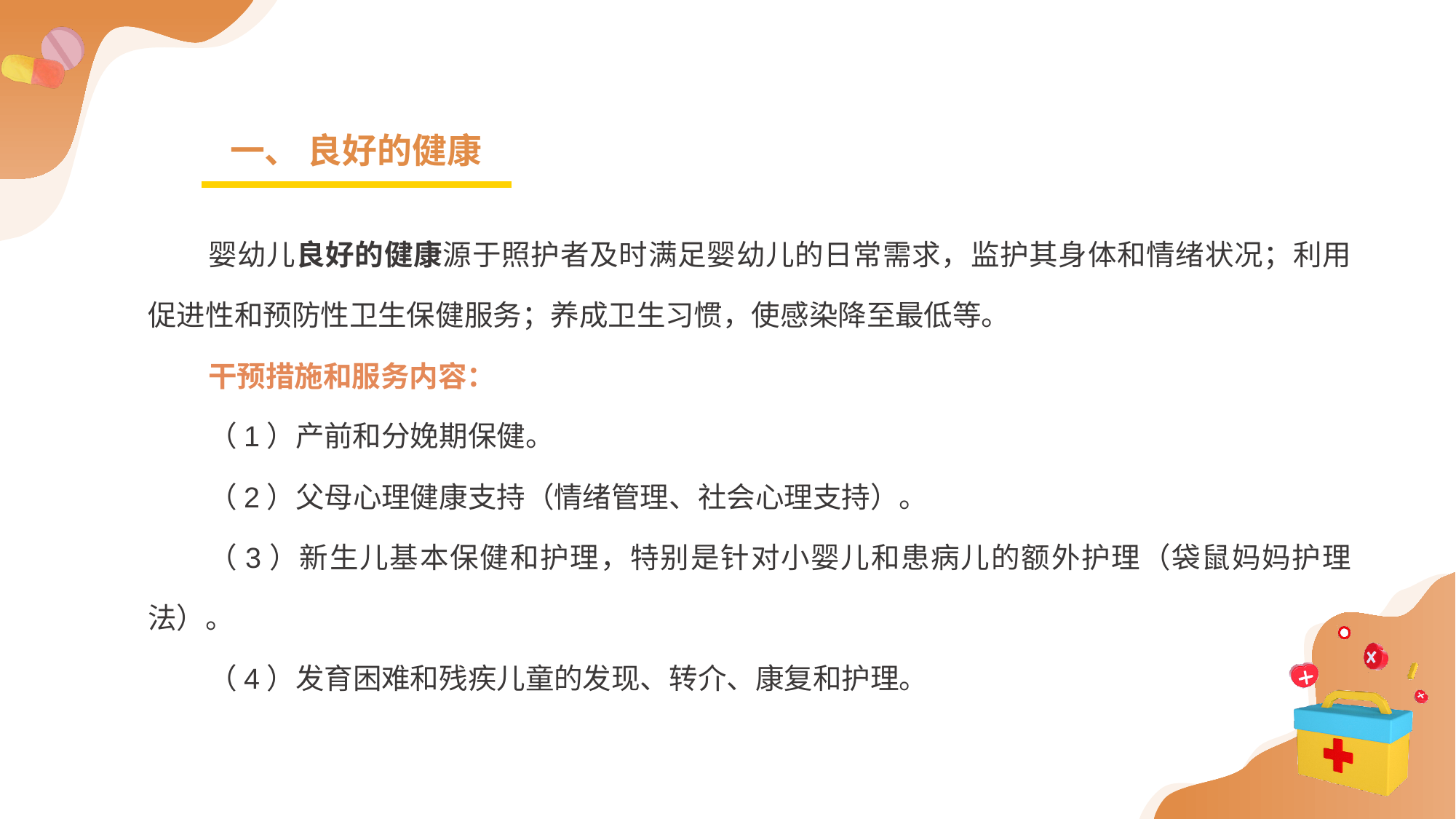

一、 良好的健康
婴幼儿良好的健康源于照护者及时满足婴幼儿的日常需求，监护其身体和情绪状况；利用促进性和预防性卫生保健服务；养成卫生习惯，使感染降至最低等。
干预措施和服务内容：
（1）产前和分娩期保健。
（2）父母心理健康支持（情绪管理、社会心理支持）。
（3）新生儿基本保健和护理，特别是针对小婴儿和患病儿的额外护理（袋鼠妈妈护理法）。
（4）发育困难和残疾儿童的发现、转介、康复和护理。